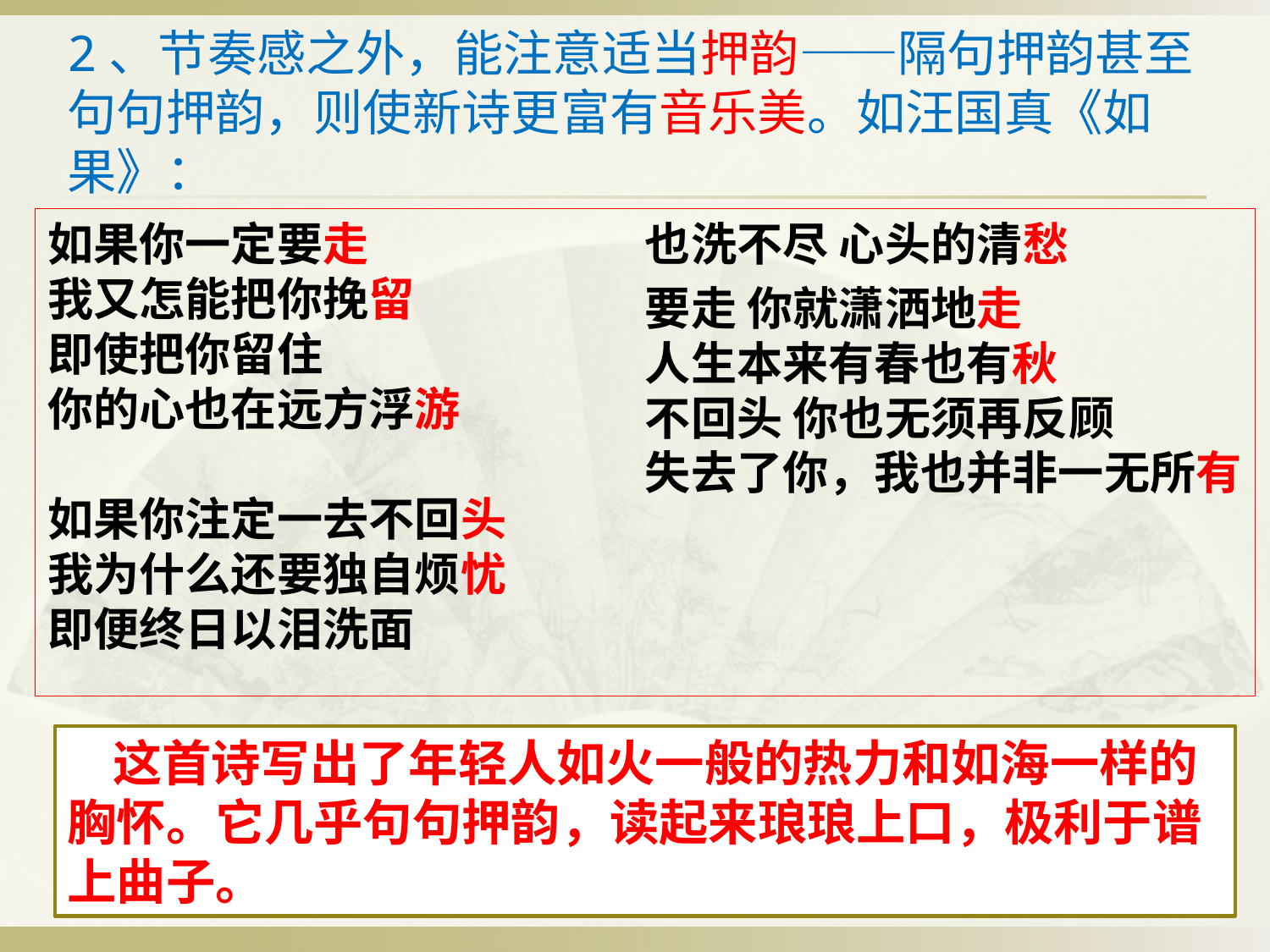

2、节奏感之外，能注意适当押韵——隔句押韵甚至句句押韵，则使新诗更富有音乐美。如汪国真《如果》：
如果你一定要走
我又怎能把你挽留
即使把你留住
你的心也在远方浮游
如果你注定一去不回头
我为什么还要独自烦忧
即便终日以泪洗面
也洗不尽 心头的清愁
要走 你就潇洒地走
人生本来有春也有秋
不回头 你也无须再反顾
失去了你，我也并非一无所有
   这首诗写出了年轻人如火一般的热力和如海一样的胸怀。它几乎句句押韵，读起来琅琅上口，极利于谱上曲子。